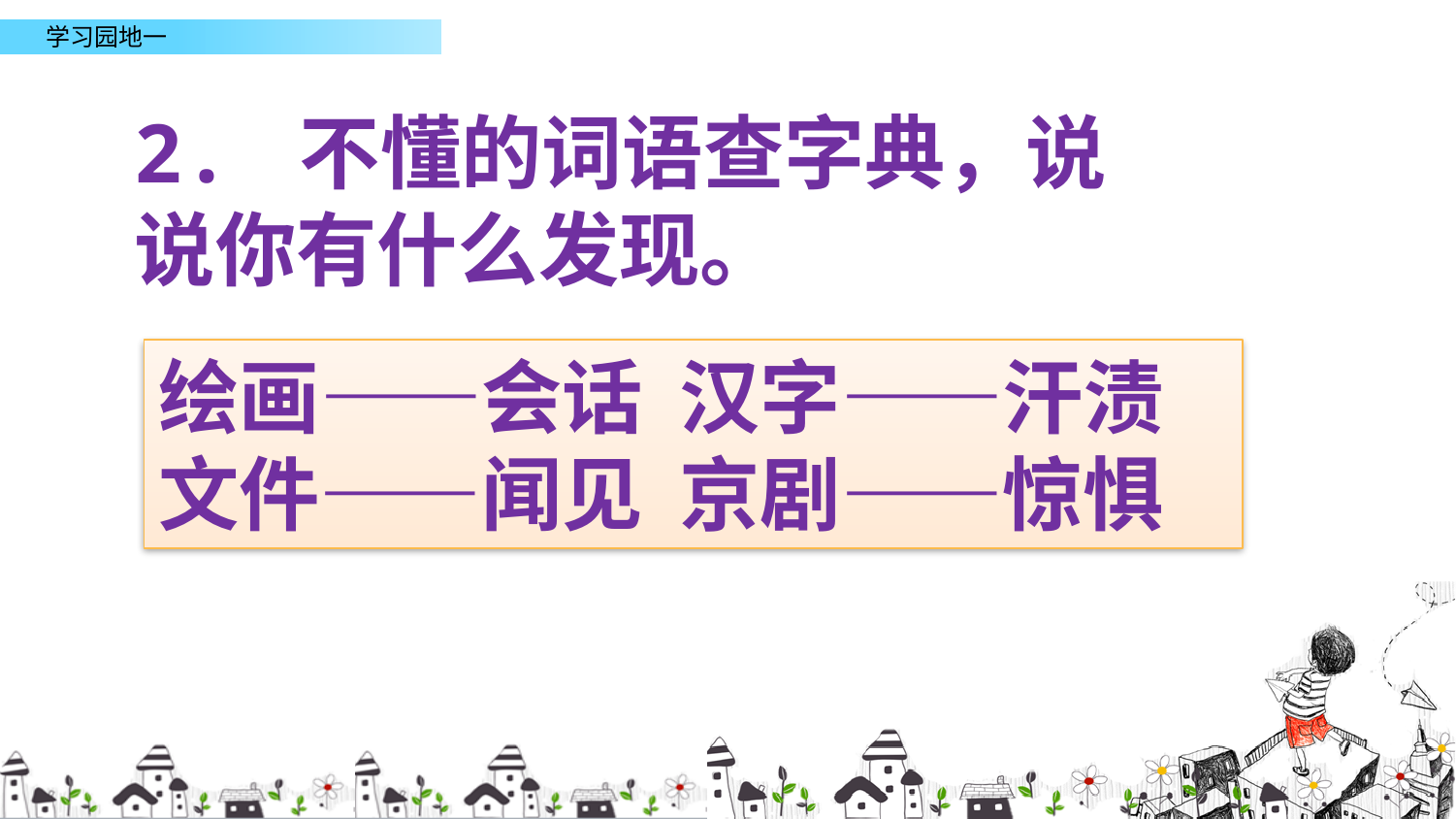

2. 不懂的词语查字典，说说你有什么发现。
绘画——会话  汉字——汗渍
文件——闻见  京剧——惊惧